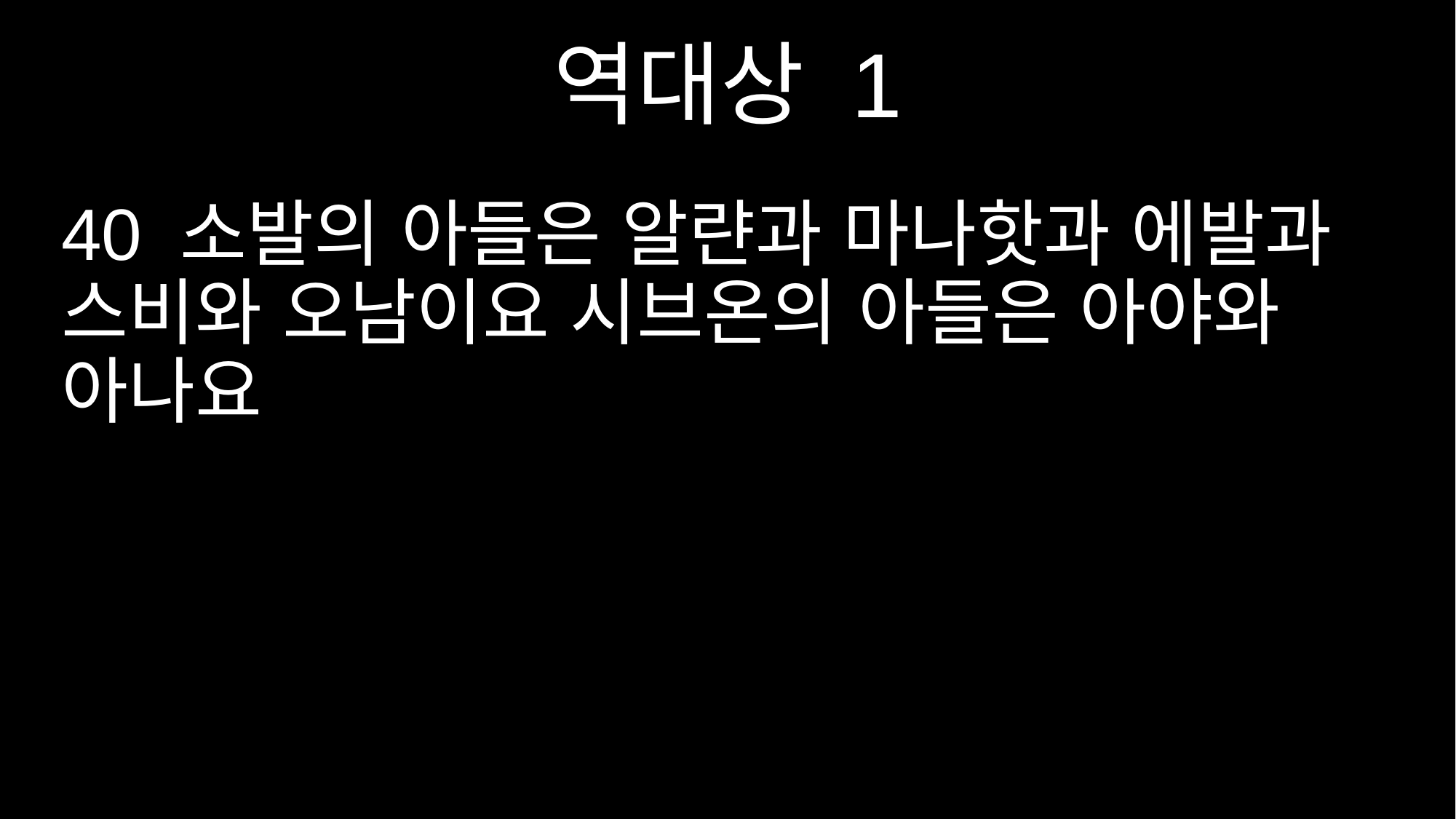

역대상 1
40 소발의 아들은 알랸과 마나핫과 에발과 스비와 오남이요 시브온의 아들은 아야와 아나요